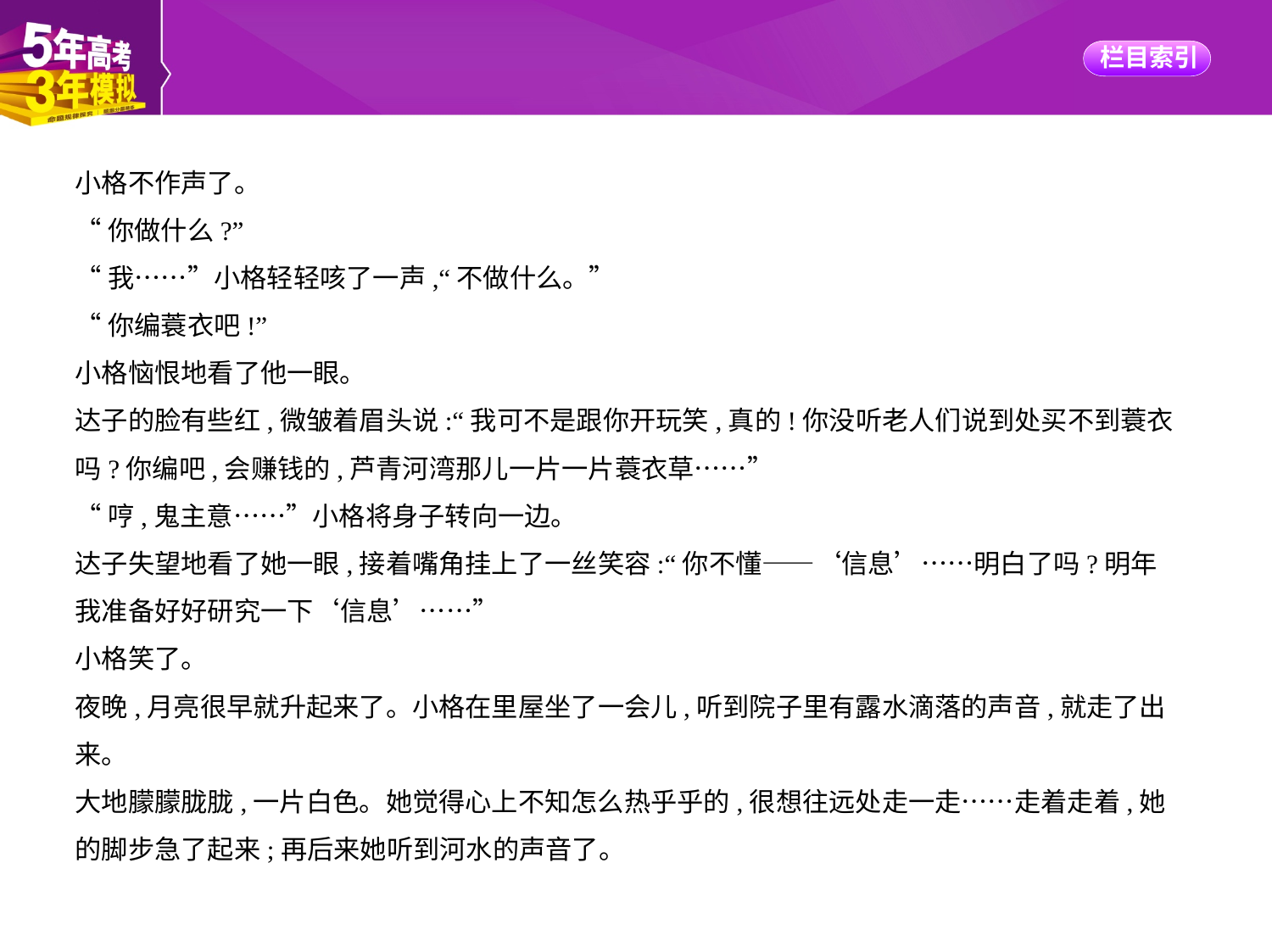

小格不作声了。
“你做什么?”
“我……”小格轻轻咳了一声,“不做什么。”
“你编蓑衣吧!”
小格恼恨地看了他一眼。
达子的脸有些红,微皱着眉头说:“我可不是跟你开玩笑,真的!你没听老人们说到处买不到蓑衣
吗?你编吧,会赚钱的,芦青河湾那儿一片一片蓑衣草……”
“哼,鬼主意……”小格将身子转向一边。
达子失望地看了她一眼,接着嘴角挂上了一丝笑容:“你不懂——‘信息’……明白了吗?明年
我准备好好研究一下‘信息’……”
小格笑了。
夜晚,月亮很早就升起来了。小格在里屋坐了一会儿,听到院子里有露水滴落的声音,就走了出
来。
大地朦朦胧胧,一片白色。她觉得心上不知怎么热乎乎的,很想往远处走一走……走着走着,她
的脚步急了起来;再后来她听到河水的声音了。